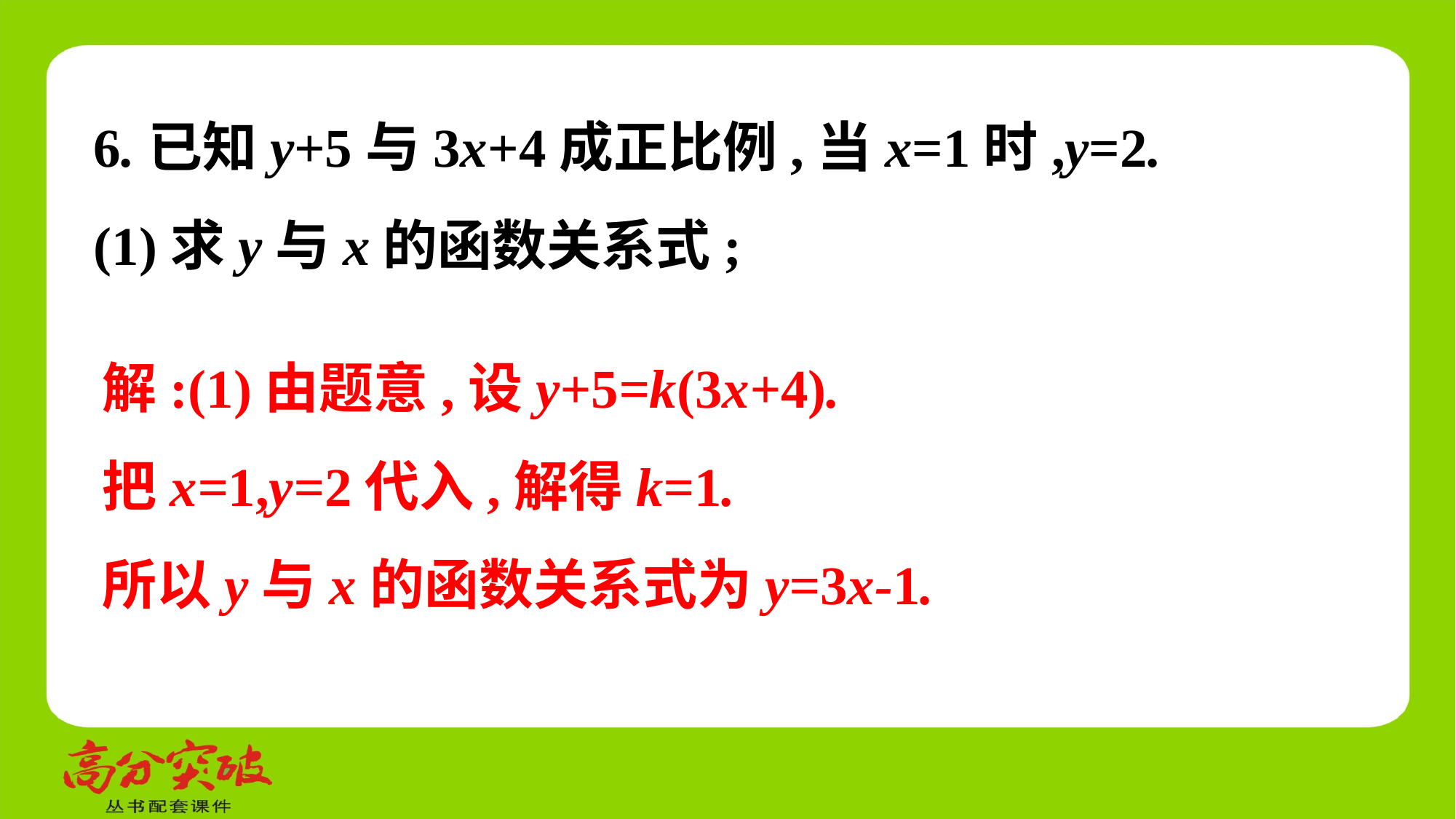

6.已知y+5与3x+4成正比例,当x=1时,y=2.
(1)求y与x的函数关系式;
解:(1)由题意,设y+5=k(3x+4).
把x=1,y=2代入,解得k=1.
所以y与x的函数关系式为y=3x-1.